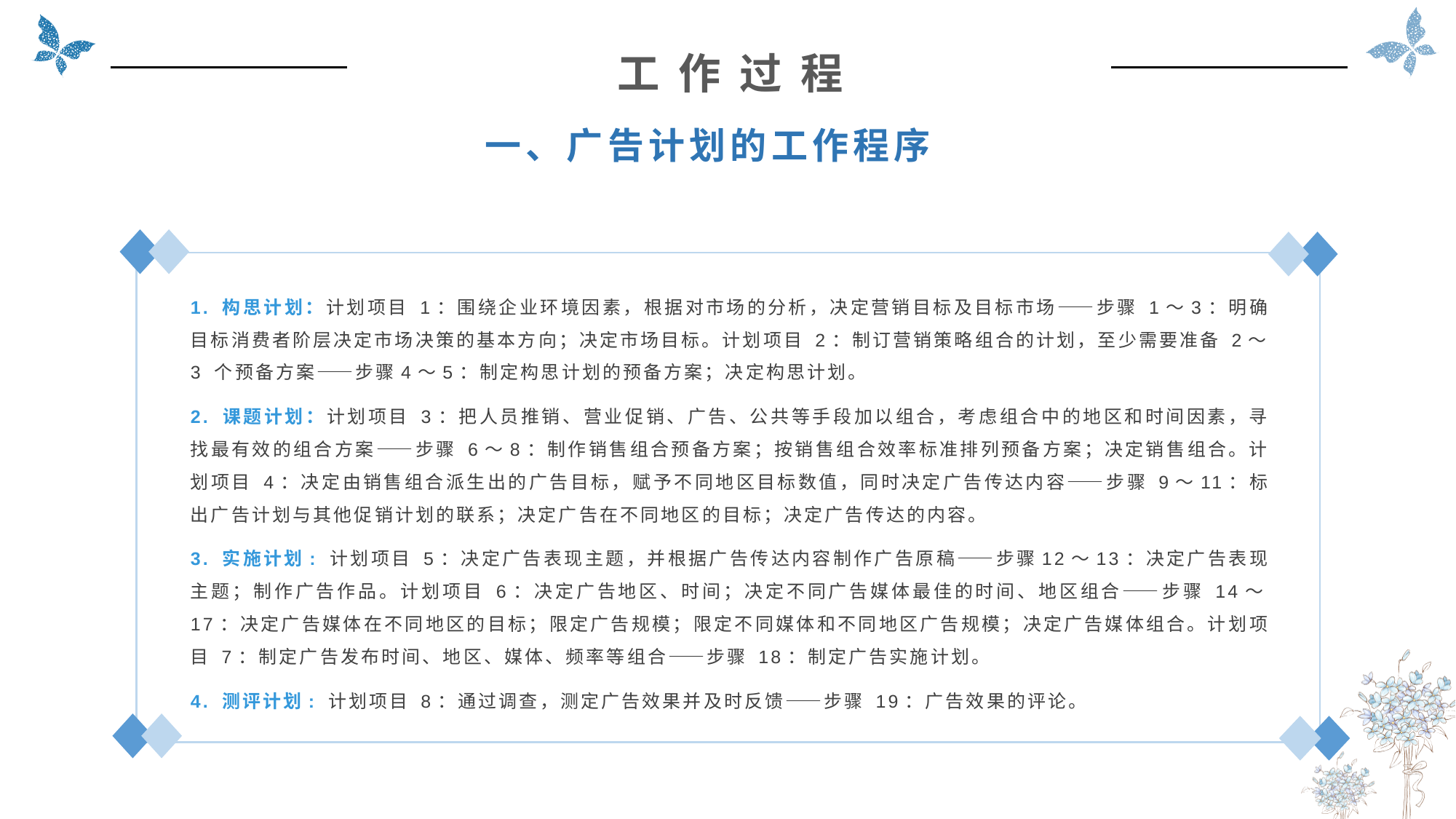

工 作 过 程
一、广告计划的工作程序

1. 构思计划：计划项目 1：围绕企业环境因素，根据对市场的分析，决定营销目标及目标市场——步骤 1～3：明确目标消费者阶层决定市场决策的基本方向；决定市场目标。计划项目 2：制订营销策略组合的计划，至少需要准备 2～3 个预备方案——步骤4～5：制定构思计划的预备方案；决定构思计划。
2. 课题计划：计划项目 3：把人员推销、营业促销、广告、公共等手段加以组合，考虑组合中的地区和时间因素，寻找最有效的组合方案——步骤 6～8：制作销售组合预备方案；按销售组合效率标准排列预备方案；决定销售组合。计划项目 4：决定由销售组合派生出的广告目标，赋予不同地区目标数值，同时决定广告传达内容——步骤 9～11：标出广告计划与其他促销计划的联系；决定广告在不同地区的目标；决定广告传达的内容。
3. 实施计划: 计划项目 5：决定广告表现主题，并根据广告传达内容制作广告原稿——步骤12～13：决定广告表现主题；制作广告作品。计划项目 6：决定广告地区、时间；决定不同广告媒体最佳的时间、地区组合——步骤 14～17：决定广告媒体在不同地区的目标；限定广告规模；限定不同媒体和不同地区广告规模；决定广告媒体组合。计划项目 7：制定广告发布时间、地区、媒体、频率等组合——步骤 18：制定广告实施计划。
4. 测评计划: 计划项目 8：通过调查，测定广告效果并及时反馈——步骤 19：广告效果的评论。